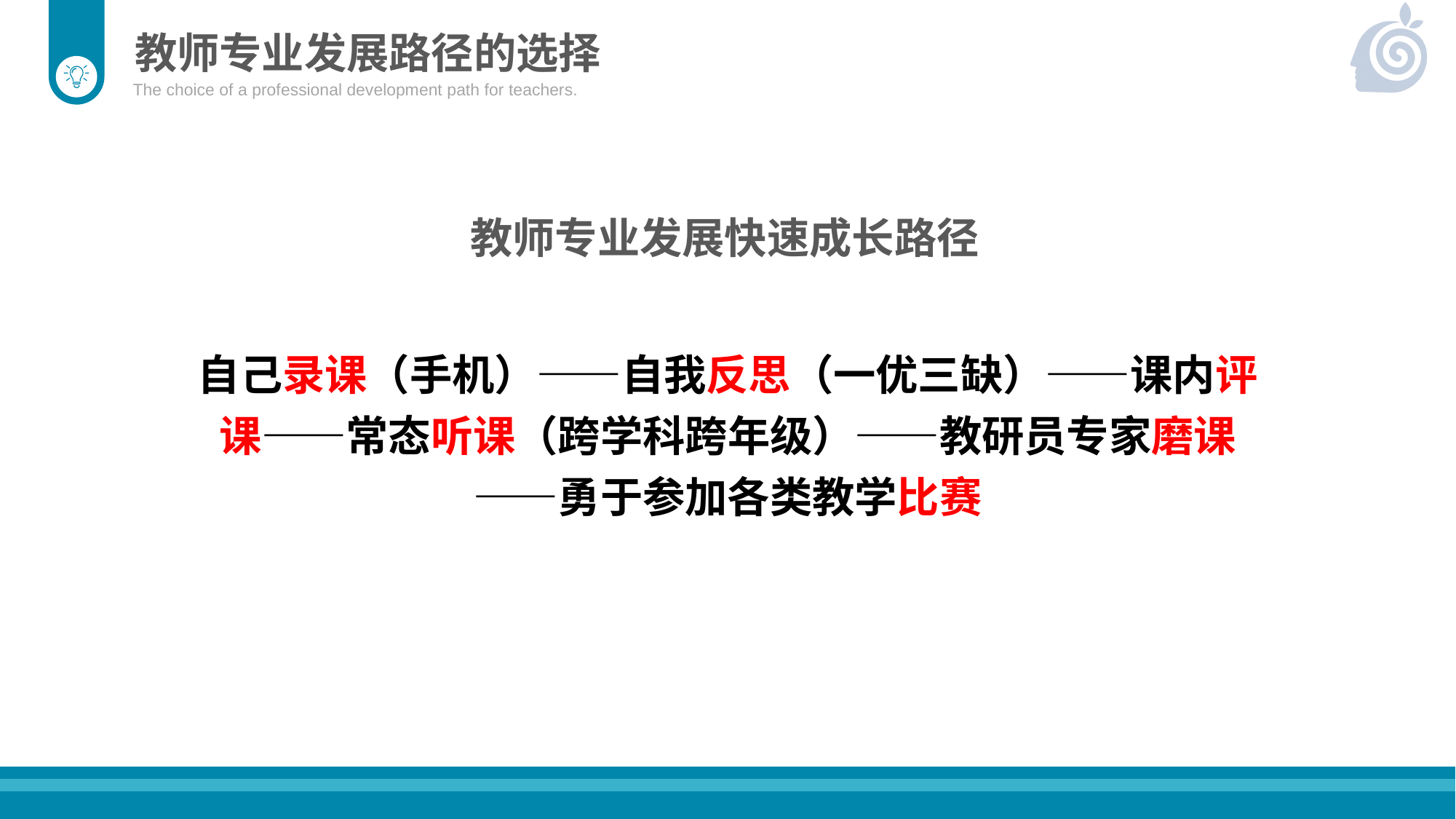

教师专业发展路径的选择
The choice of a professional development path for teachers.
教师专业发展快速成长路径
自己录课（手机）——自我反思（一优三缺）——课内评课——常态听课（跨学科跨年级）——教研员专家磨课——勇于参加各类教学比赛